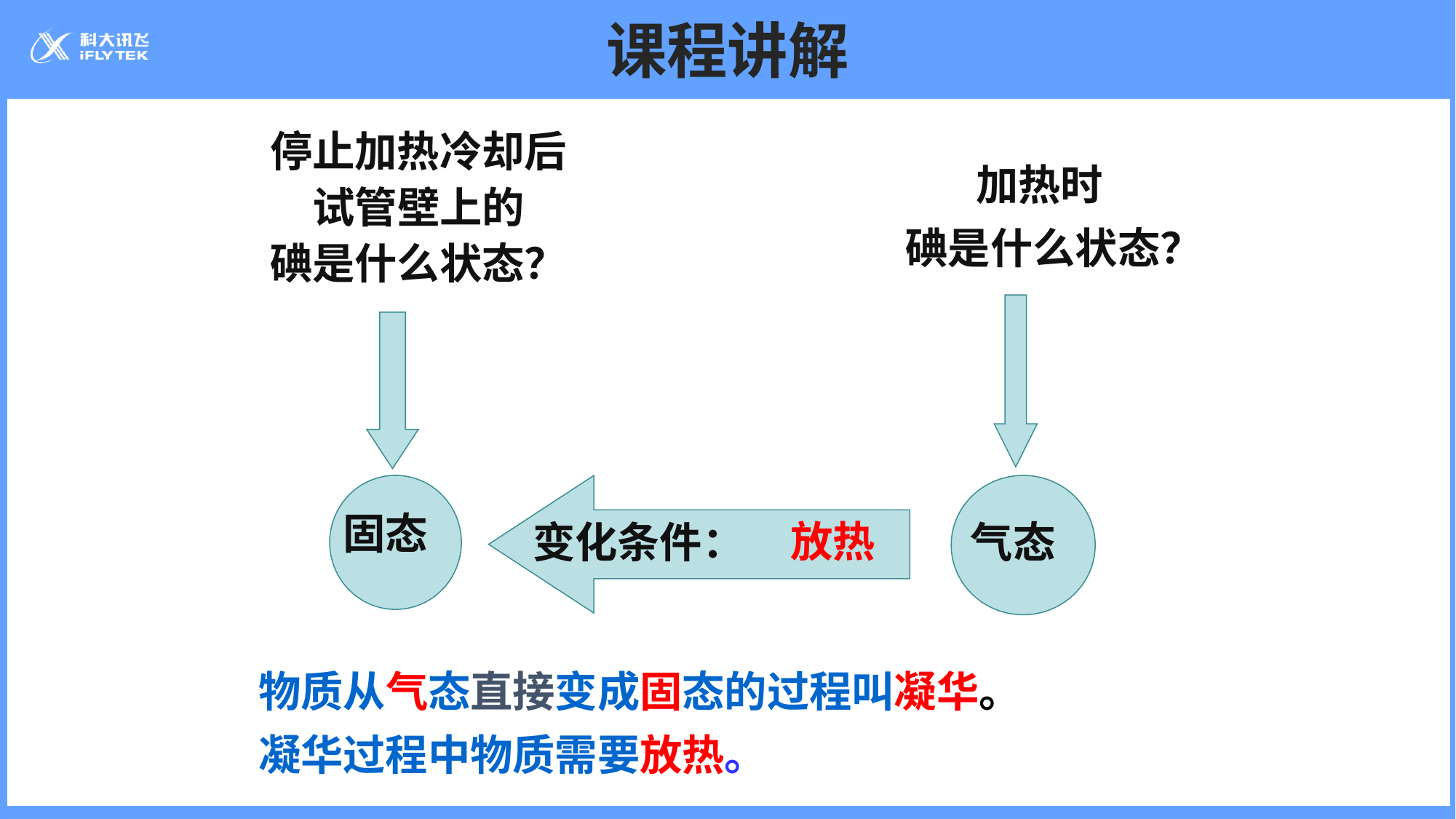

# 课程讲解
停止加热冷却后
试管壁上的
碘是什么状态？
加热时
  碘是什么状态？

固态
放热
变化条件：
气态
物质从气态直接变成固态的过程叫凝华。
凝华过程中物质需要放热。